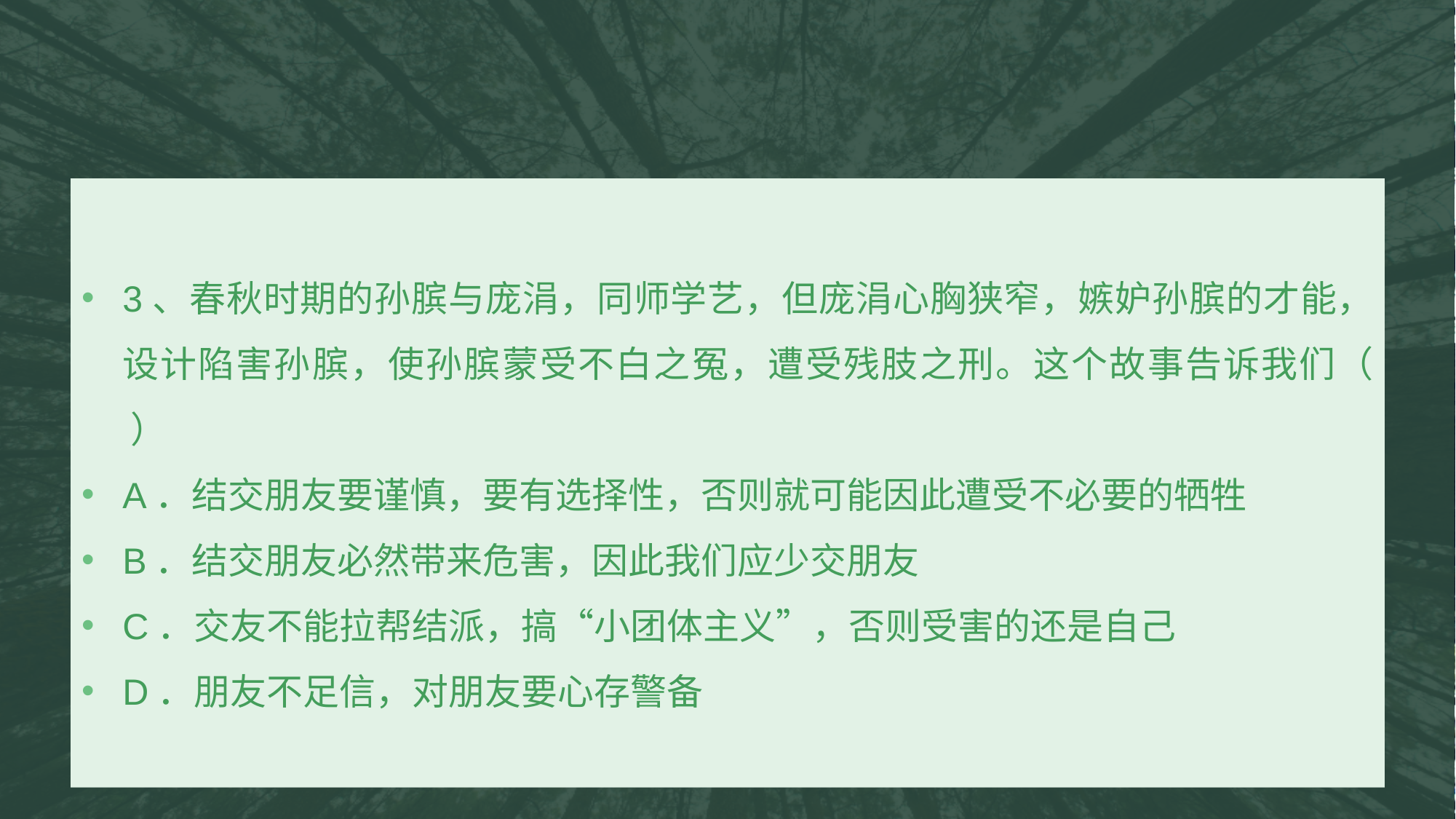

3、春秋时期的孙膑与庞涓，同师学艺，但庞涓心胸狭窄，嫉妒孙膑的才能，设计陷害孙膑，使孙膑蒙受不白之冤，遭受残肢之刑。这个故事告诉我们（  ）
A．结交朋友要谨慎，要有选择性，否则就可能因此遭受不必要的牺牲
B．结交朋友必然带来危害，因此我们应少交朋友
C．交友不能拉帮结派，搞“小团体主义”，否则受害的还是自己
D．朋友不足信，对朋友要心存警备